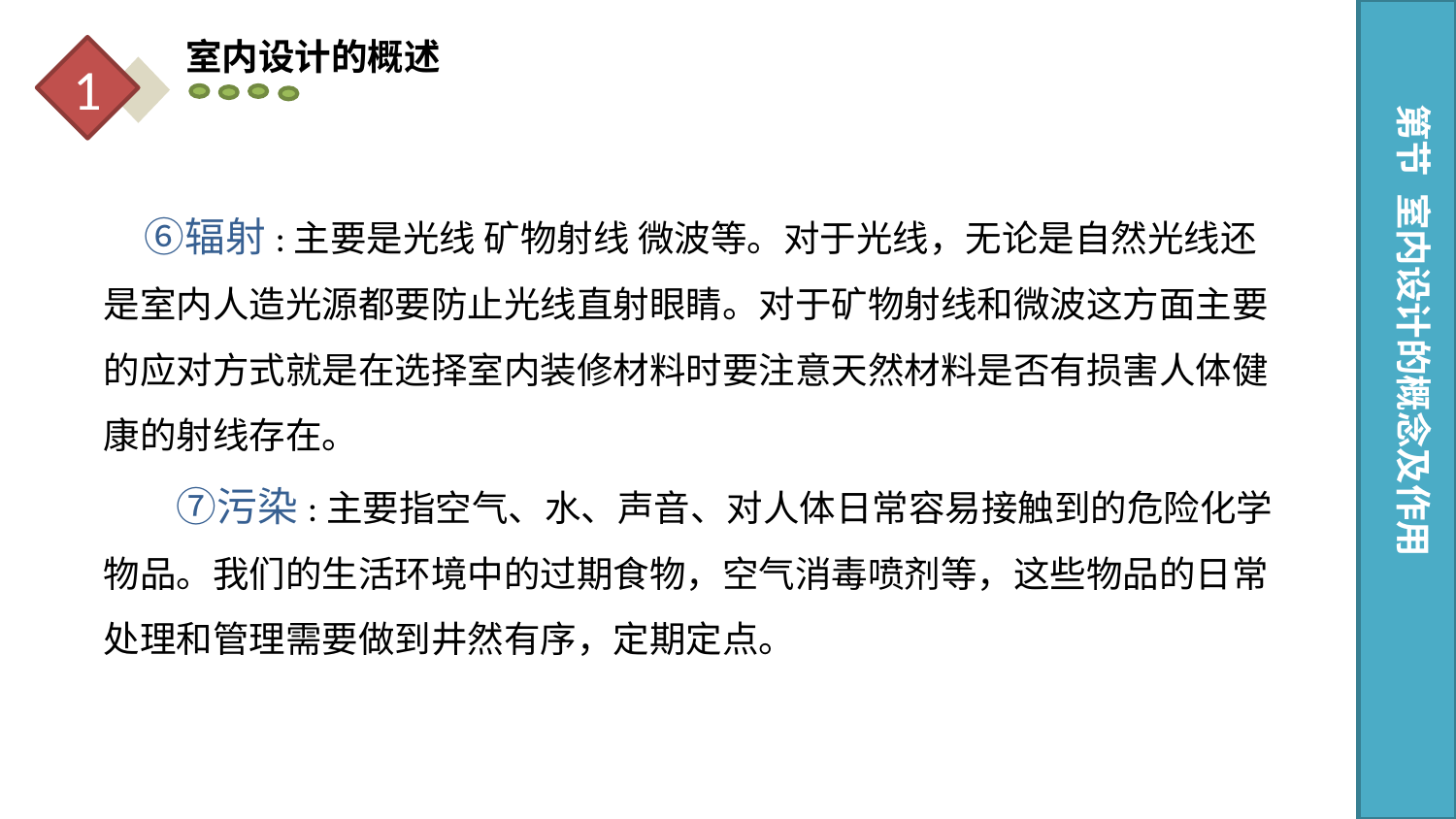

室内设计的概述
1

第节  室内设计的概念及作用
　⑥辐射:主要是光线 矿物射线 微波等。对于光线，无论是自然光线还是室内人造光源都要防止光线直射眼睛。对于矿物射线和微波这方面主要的应对方式就是在选择室内装修材料时要注意天然材料是否有损害人体健康的射线存在。
　　⑦污染:主要指空气、水、声音、对人体日常容易接触到的危险化学物品。我们的生活环境中的过期食物，空气消毒喷剂等，这些物品的日常处理和管理需要做到井然有序，定期定点。